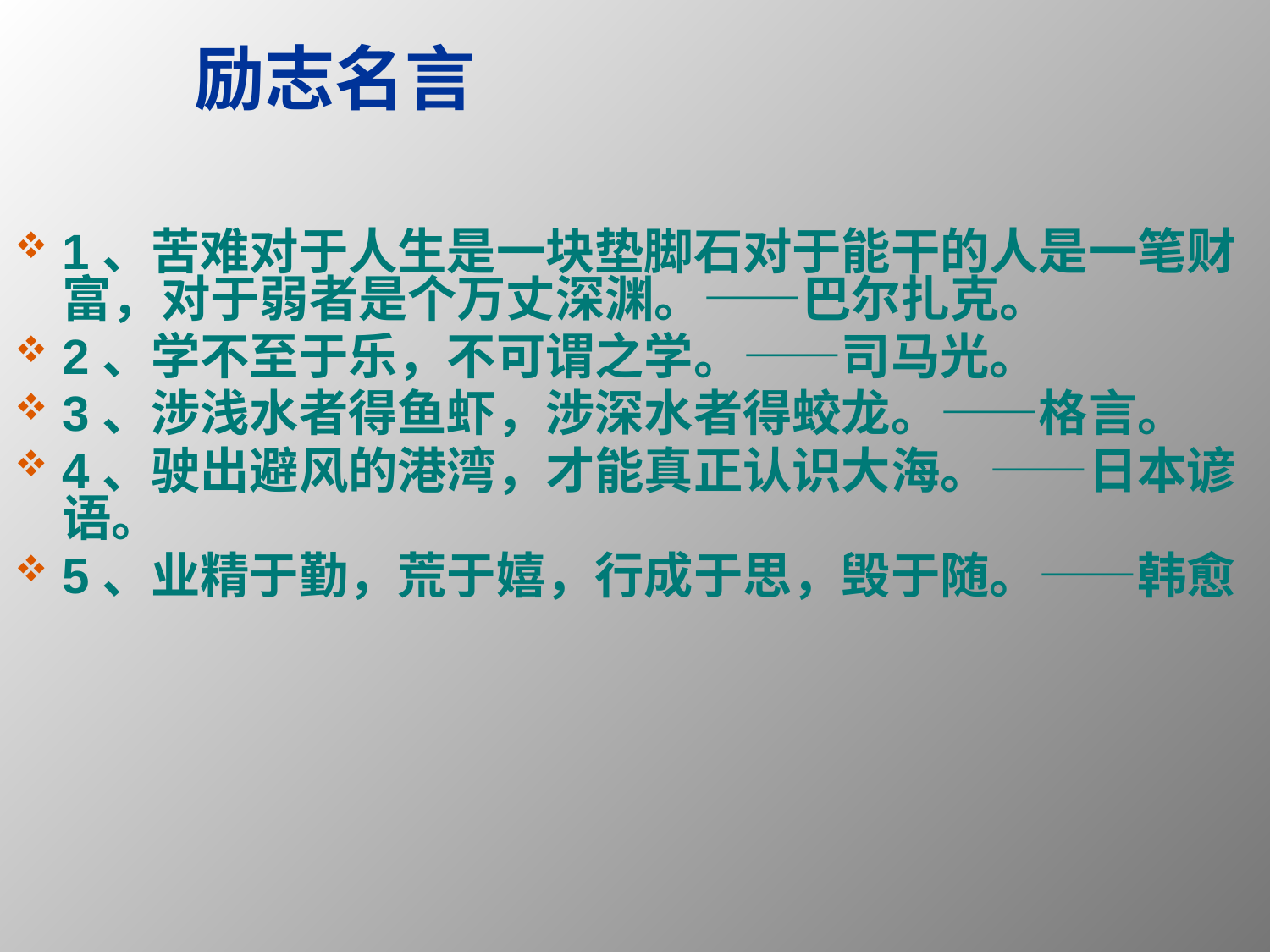

# 励志名言

1、苦难对于人生是一块垫脚石对于能干的人是一笔财富，对于弱者是个万丈深渊。——巴尔扎克。
2、学不至于乐，不可谓之学。——司马光。
3、涉浅水者得鱼虾，涉深水者得蛟龙。——格言。
4、驶出避风的港湾，才能真正认识大海。——日本谚语。
5、业精于勤，荒于嬉，行成于思，毁于随。——韩愈